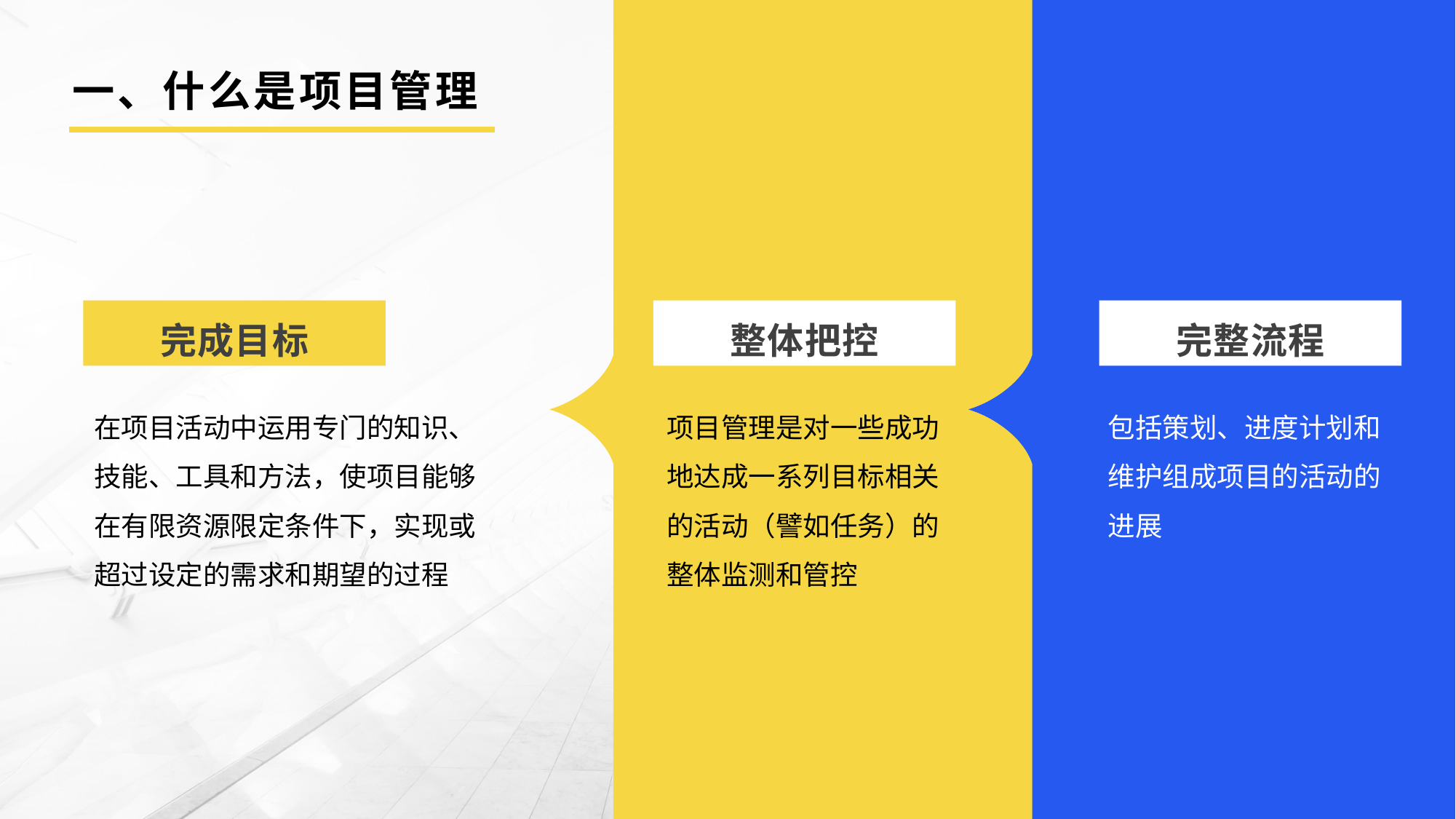

# 一、什么是项目管理

完成目标
整体把控
完整流程
在项目活动中运用专门的知识、技能、工具和方法，使项目能够在有限资源限定条件下，实现或超过设定的需求和期望的过程
项目管理是对一些成功地达成一系列目标相关的活动（譬如任务）的整体监测和管控
包括策划、进度计划和维护组成项目的活动的进展